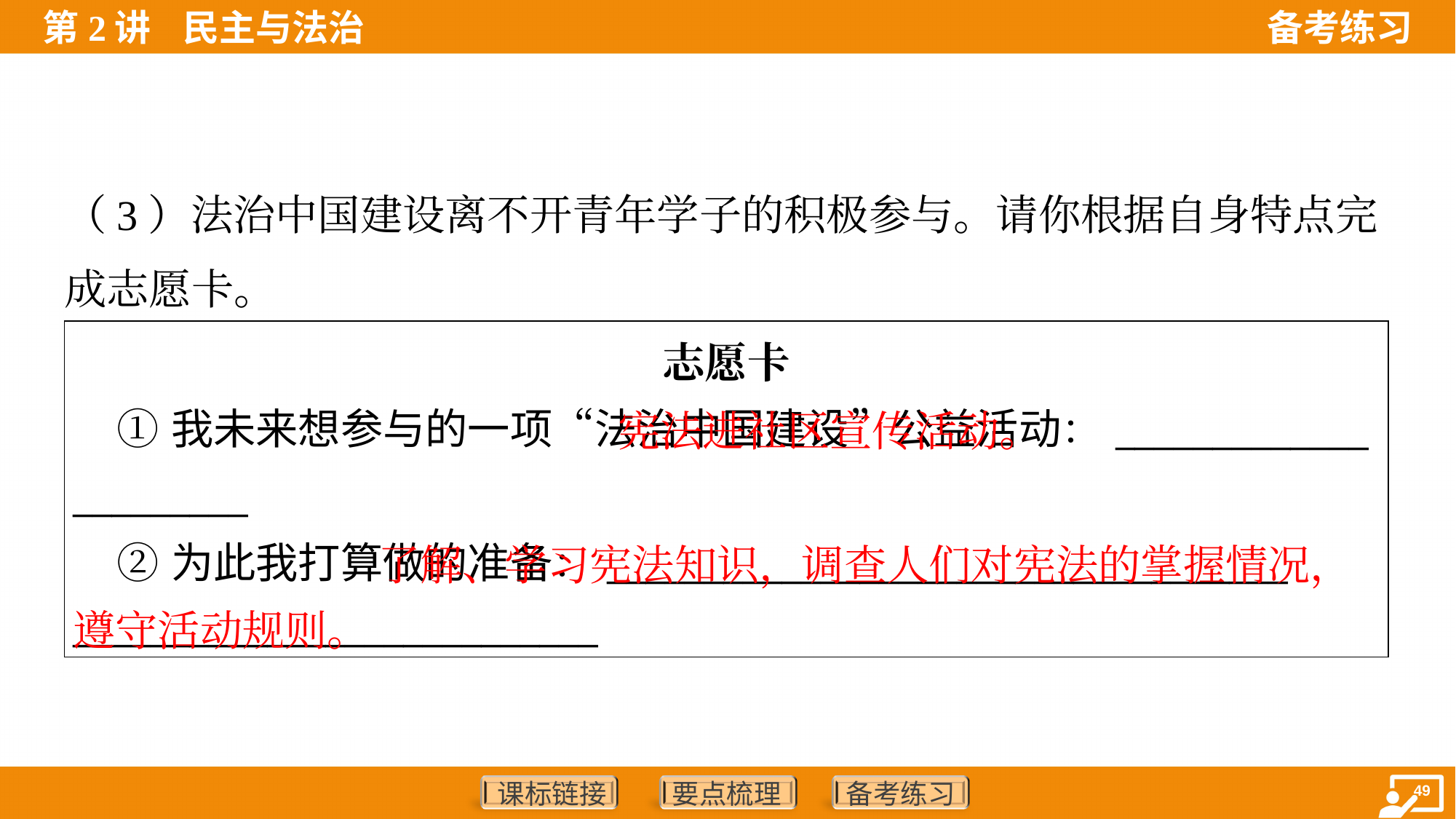

（3）法治中国建设离不开青年学子的积极参与。请你根据自身特点完
成志愿卡。
| 志愿卡 ①我未来想参与的一项“法治中国建设”公益活动：\_\_\_\_\_\_\_\_\_\_\_\_\_ \_\_\_\_\_\_\_\_\_ ②为此我打算做的准备：\_\_\_\_\_\_\_\_\_\_\_\_\_\_\_\_\_\_\_\_\_\_\_\_\_\_\_\_\_\_\_\_\_\_\_ \_\_\_\_\_\_\_\_\_\_\_\_\_\_\_\_\_\_\_\_\_\_\_\_\_\_\_ |
| --- |
                                                 宪法进社区宣传活动。
                           了解、学习宪法知识，调查人们对宪法的掌握情况，遵守活动规则。